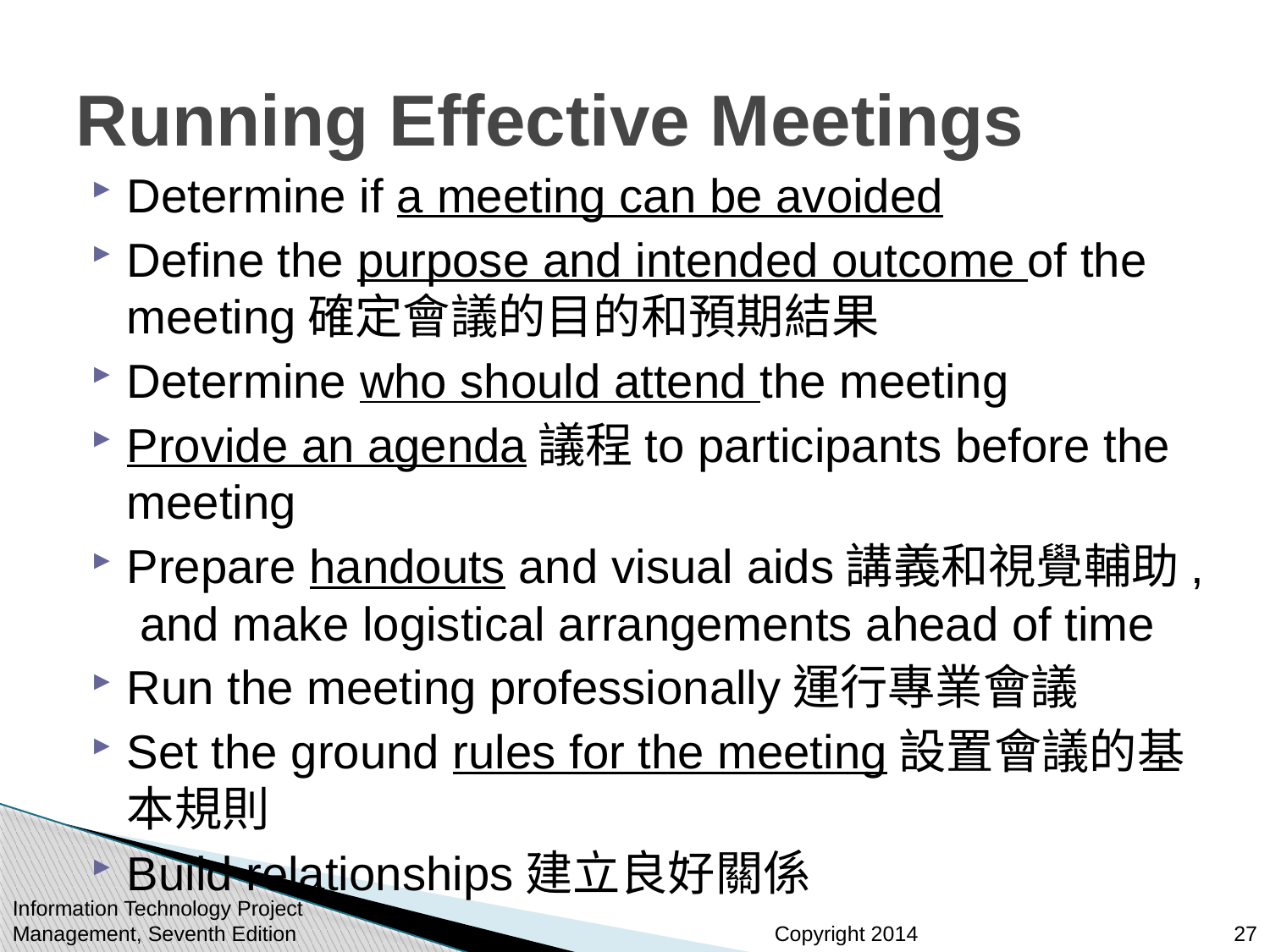

# Running Effective Meetings
Determine if a meeting can be avoided
Define the purpose and intended outcome of the meeting確定會議的目的和預期結果
Determine who should attend the meeting
Provide an agenda議程to participants before the meeting
Prepare handouts and visual aids講義和視覺輔助, and make logistical arrangements ahead of time
Run the meeting professionally運行專業會議
Set the ground rules for the meeting設置會議的基本規則
Build relationships建立良好關係
Information Technology Project Management, Seventh Edition
27